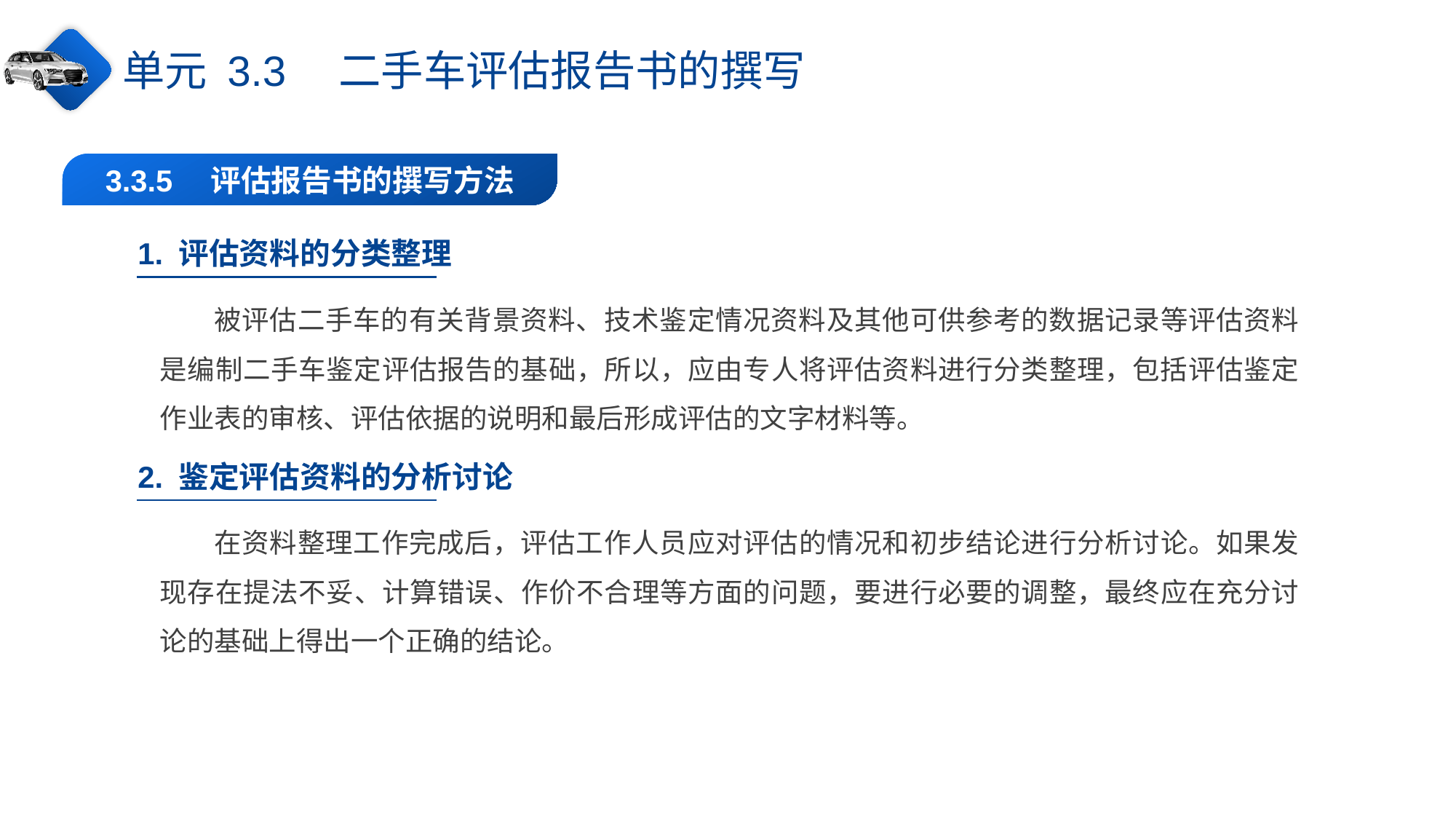

单元 3.3　二手车评估报告书的撰写
3.3.5　评估报告书的撰写方法
1. 评估资料的分类整理
被评估二手车的有关背景资料、技术鉴定情况资料及其他可供参考的数据记录等评估资料是编制二手车鉴定评估报告的基础，所以，应由专人将评估资料进行分类整理，包括评估鉴定作业表的审核、评估依据的说明和最后形成评估的文字材料等。
2. 鉴定评估资料的分析讨论
在资料整理工作完成后，评估工作人员应对评估的情况和初步结论进行分析讨论。如果发现存在提法不妥、计算错误、作价不合理等方面的问题，要进行必要的调整，最终应在充分讨论的基础上得出一个正确的结论。